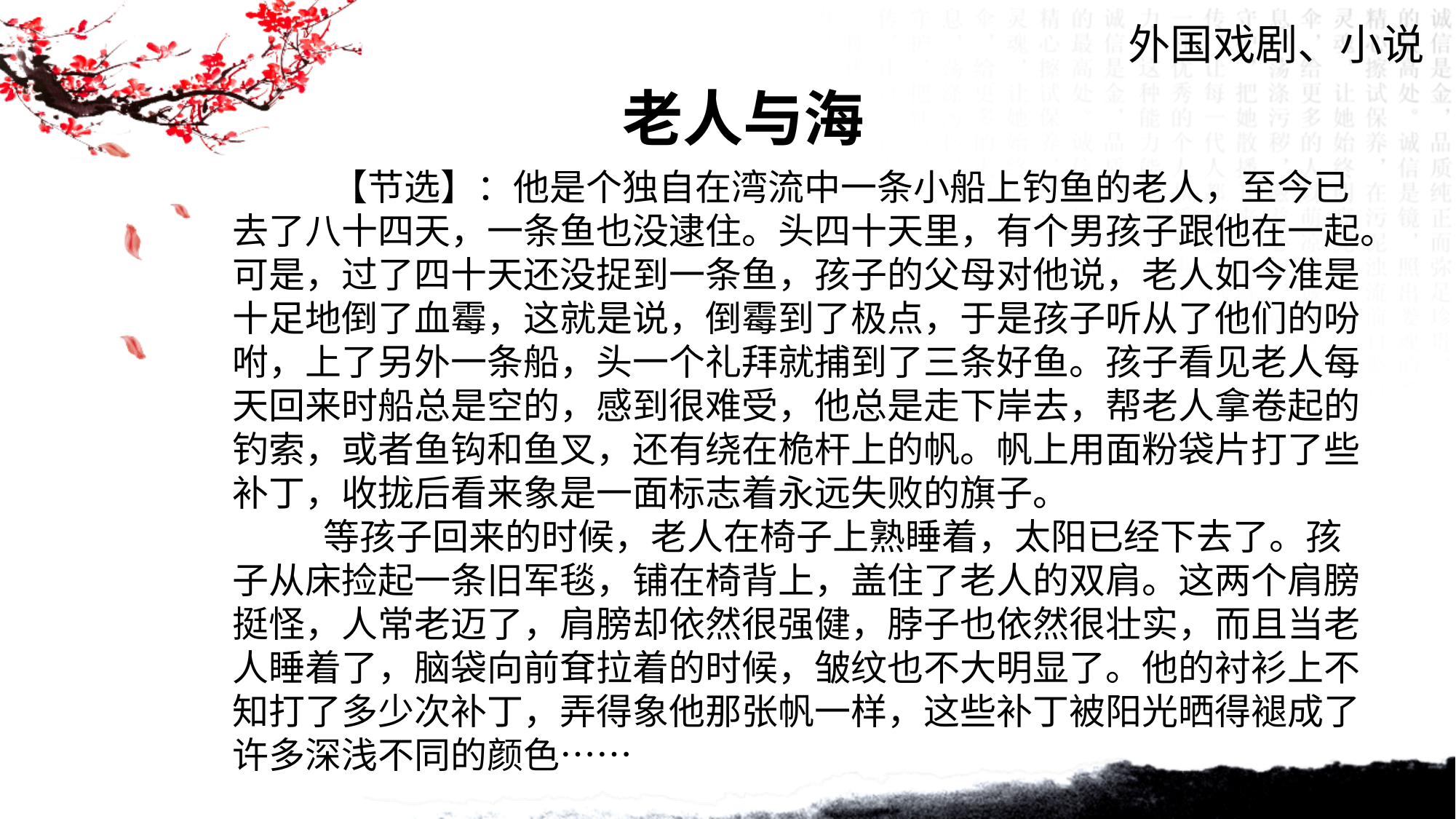

外国戏剧、小说
老人与海
           【节选】：他是个独自在湾流中一条小船上钓鱼的老人，至今已去了八十四天，一条鱼也没逮住。头四十天里，有个男孩子跟他在一起。可是，过了四十天还没捉到一条鱼，孩子的父母对他说，老人如今准是十足地倒了血霉，这就是说，倒霉到了极点，于是孩子听从了他们的吩咐，上了另外一条船，头一个礼拜就捕到了三条好鱼。孩子看见老人每天回来时船总是空的，感到很难受，他总是走下岸去，帮老人拿卷起的钓索，或者鱼钩和鱼叉，还有绕在桅杆上的帆。帆上用面粉袋片打了些补丁，收拢后看来象是一面标志着永远失败的旗子。
          等孩子回来的时候，老人在椅子上熟睡着，太阳已经下去了。孩子从床捡起一条旧军毯，铺在椅背上，盖住了老人的双肩。这两个肩膀挺怪，人常老迈了，肩膀却依然很强健，脖子也依然很壮实，而且当老人睡着了，脑袋向前耷拉着的时候，皱纹也不大明显了。他的衬衫上不知打了多少次补丁，弄得象他那张帆一样，这些补丁被阳光晒得褪成了许多深浅不同的颜色……